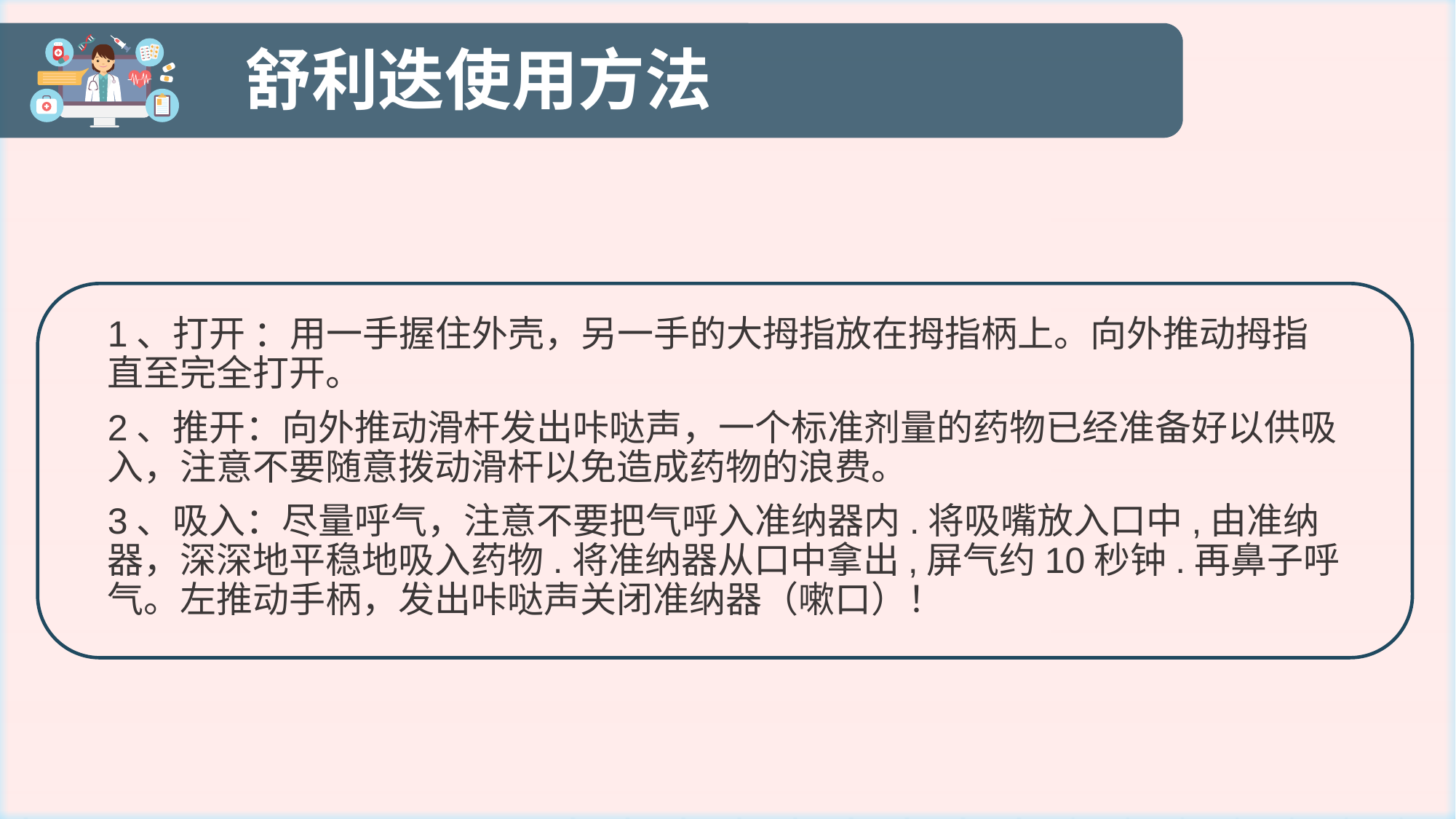

舒利迭使用方法

1、打开 ：用一手握住外壳，另一手的大拇指放在拇指柄上。向外推动拇指直至完全打开。
2、推开：向外推动滑杆发出咔哒声，一个标准剂量的药物已经准备好以供吸入，注意不要随意拨动滑杆以免造成药物的浪费。
3、吸入：尽量呼气，注意不要把气呼入准纳器内.将吸嘴放入口中,由准纳器，深深地平稳地吸入药物.将准纳器从口中拿出,屏气约10秒钟.再鼻子呼气。左推动手柄，发出咔哒声关闭准纳器（嗽口）！